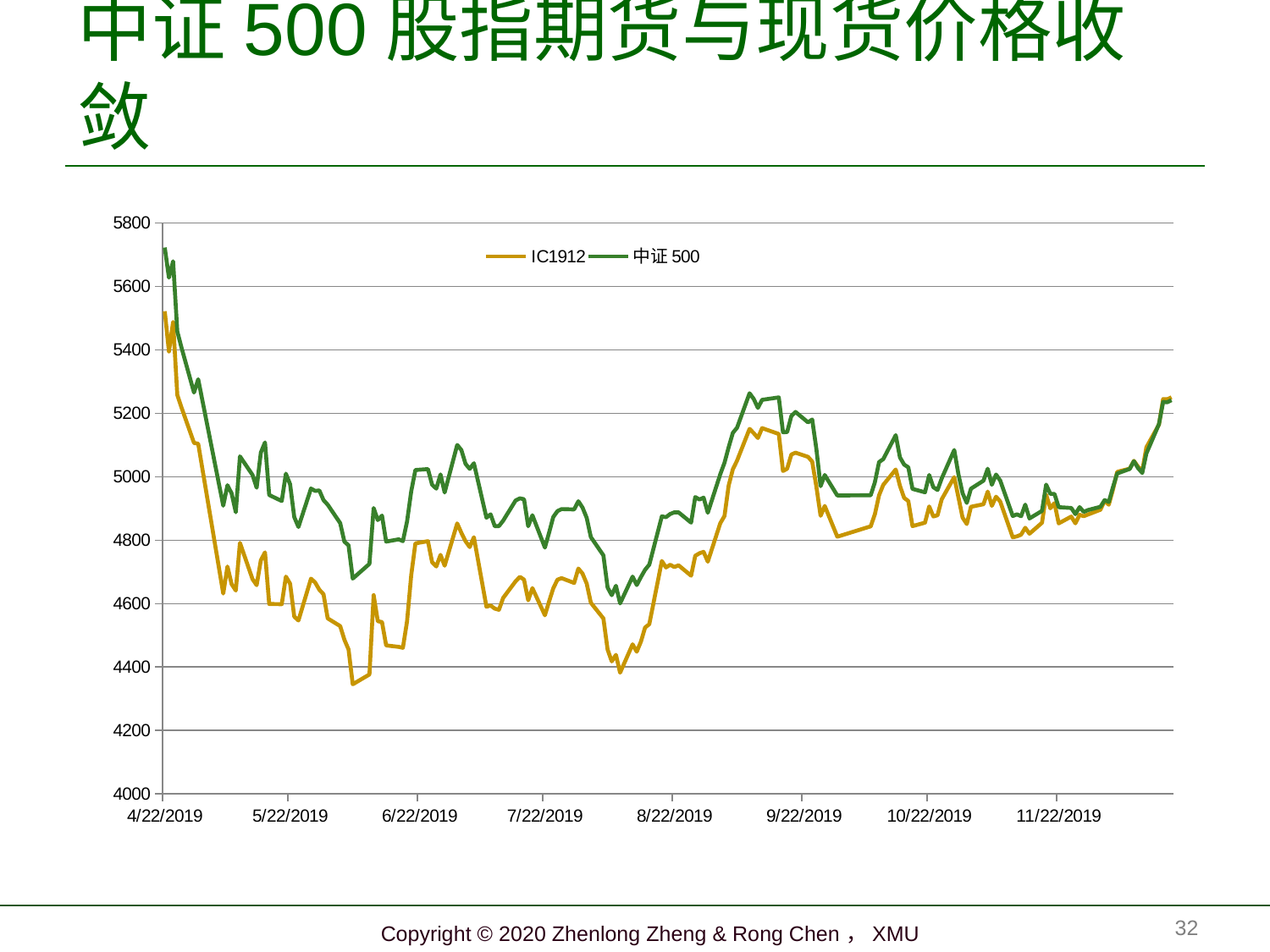

# 中证500股指期货与现货价格收敛

### Chart

| Category | IC1912 | 中证500 |
|---|---|---|
| 43577 | 5522.0 | 5723.04 |
| 43578 | 5395.2 | 5628.06 |
| 43579 | 5487.6 | 5679.73 |
| 43580 | 5258.0 | 5458.42 |
| 43581 | 5218.8 | 5408.03 |
| 43584 | 5106.8 | 5265.6 |
| 43585 | 5104.2 | 5307.56 |
| 43591 | 4631.6 | 4908.8 |
| 43592 | 4716.8 | 4973.4 |
| 43593 | 4661.4 | 4947.74 |
| 43594 | 4641.0 | 4888.41 |
| 43595 | 4791.8 | 5064.32 |
| 43598 | 4677.2 | 5005.9 |
| 43599 | 4658.0 | 4965.61 |
| 43600 | 4736.6 | 5076.56 |
| 43601 | 4761.4 | 5108.36 |
| 43602 | 4598.6 | 4942.58 |
| 43605 | 4598.0 | 4923.56 |
| 43606 | 4685.0 | 5009.87 |
| 43607 | 4662.8 | 4976.39 |
| 43608 | 4559.0 | 4872.92 |
| 43609 | 4546.6 | 4841.76 |
| 43612 | 4678.6 | 4962.95 |
| 43613 | 4666.4 | 4955.49 |
| 43614 | 4643.6 | 4956.86 |
| 43615 | 4629.6 | 4926.4 |
| 43616 | 4553.2 | 4912.0 |
| 43619 | 4528.8 | 4853.82 |
| 43620 | 4486.0 | 4795.41 |
| 43621 | 4455.2 | 4783.82 |
| 43622 | 4345.4 | 4678.78 |
| 43626 | 4376.4 | 4725.26 |
| 43627 | 4626.6 | 4901.47 |
| 43628 | 4544.4 | 4863.49 |
| 43629 | 4541.6 | 4877.65 |
| 43630 | 4468.0 | 4795.53 |
| 43633 | 4463.4 | 4802.82 |
| 43634 | 4460.4 | 4797.15 |
| 43635 | 4544.0 | 4858.92 |
| 43636 | 4690.2 | 4954.73 |
| 43637 | 4790.0 | 5021.31 |
| 43640 | 4797.0 | 5024.2 |
| 43641 | 4730.6 | 4974.99 |
| 43642 | 4717.0 | 4962.59 |
| 43643 | 4753.6 | 5007.48 |
| 43644 | 4719.4 | 4950.48 |
| 43647 | 4852.8 | 5100.26 |
| 43648 | 4823.4 | 5084.41 |
| 43649 | 4796.8 | 5040.72 |
| 43650 | 4778.2 | 5025.02 |
| 43651 | 4809.4 | 5042.66 |
| 43654 | 4590.0 | 4870.78 |
| 43655 | 4594.0 | 4881.62 |
| 43656 | 4584.0 | 4843.86 |
| 43657 | 4580.4 | 4844.55 |
| 43658 | 4617.8 | 4861.57 |
| 43661 | 4670.4 | 4925.32 |
| 43662 | 4684.2 | 4932.05 |
| 43663 | 4675.4 | 4929.09 |
| 43664 | 4610.4 | 4844.11 |
| 43665 | 4648.8 | 4878.69 |
| 43668 | 4563.0 | 4776.57 |
| 43669 | 4606.8 | 4823.92 |
| 43670 | 4647.8 | 4873.03 |
| 43671 | 4675.2 | 4891.64 |
| 43672 | 4680.2 | 4898.11 |
| 43675 | 4665.0 | 4897.02 |
| 43676 | 4710.4 | 4922.92 |
| 43677 | 4694.6 | 4903.2 |
| 43678 | 4663.0 | 4870.47 |
| 43679 | 4602.6 | 4809.92 |
| 43682 | 4553.0 | 4751.98 |
| 43683 | 4455.0 | 4650.56 |
| 43684 | 4417.6 | 4626.36 |
| 43685 | 4438.2 | 4656.1 |
| 43686 | 4382.0 | 4600.35 |
| 43689 | 4471.4 | 4685.05 |
| 43690 | 4448.2 | 4658.39 |
| 43691 | 4480.2 | 4683.84 |
| 43692 | 4524.6 | 4706.55 |
| 43693 | 4534.8 | 4722.66 |
| 43696 | 4734.2 | 4875.04 |
| 43697 | 4713.8 | 4872.61 |
| 43698 | 4722.4 | 4882.72 |
| 43699 | 4715.2 | 4887.91 |
| 43700 | 4720.6 | 4887.9 |
| 43703 | 4687.8 | 4855.46 |
| 43704 | 4750.6 | 4936.12 |
| 43705 | 4758.6 | 4928.19 |
| 43706 | 4763.0 | 4934.18 |
| 43707 | 4732.0 | 4886.49 |
| 43710 | 4853.6 | 5008.3 |
| 43711 | 4876.4 | 5044.18 |
| 43712 | 4972.4 | 5093.27 |
| 43713 | 5023.6 | 5138.41 |
| 43714 | 5050.8 | 5154.64 |
| 43717 | 5151.0 | 5263.46 |
| 43718 | 5137.6 | 5245.31 |
| 43719 | 5122.2 | 5217.29 |
| 43720 | 5153.4 | 5242.61 |
| 43724 | 5135.0 | 5250.34 |
| 43725 | 5018.2 | 5140.45 |
| 43726 | 5025.4 | 5141.04 |
| 43727 | 5070.0 | 5191.67 |
| 43728 | 5076.0 | 5204.49 |
| 43731 | 5062.8 | 5171.48 |
| 43732 | 5048.0 | 5180.74 |
| 43733 | 4968.2 | 5087.01 |
| 43734 | 4876.8 | 4970.24 |
| 43735 | 4908.0 | 5005.63 |
| 43738 | 4811.0 | 4940.9 |
| 43746 | 4843.8 | 4941.76 |
| 43747 | 4882.0 | 4982.95 |
| 43748 | 4941.6 | 5046.36 |
| 43749 | 4974.4 | 5055.52 |
| 43752 | 5023.0 | 5131.13 |
| 43753 | 4971.4 | 5061.0 |
| 43754 | 4933.2 | 5038.36 |
| 43755 | 4923.6 | 5029.85 |
| 43756 | 4844.4 | 4961.81 |
| 43759 | 4855.2 | 4951.04 |
| 43760 | 4906.4 | 5005.55 |
| 43761 | 4875.0 | 4967.19 |
| 43762 | 4878.6 | 4958.25 |
| 43763 | 4929.0 | 4994.57 |
| 43766 | 4998.8 | 5084.47 |
| 43767 | 4935.0 | 5007.71 |
| 43768 | 4871.0 | 4947.9 |
| 43769 | 4851.0 | 4917.42 |
| 43770 | 4905.4 | 4962.35 |
| 43773 | 4913.4 | 4987.84 |
| 43774 | 4953.2 | 5025.3 |
| 43775 | 4908.2 | 4974.73 |
| 43776 | 4937.2 | 5007.07 |
| 43777 | 4922.0 | 4988.29 |
| 43780 | 4809.0 | 4876.16 |
| 43781 | 4812.0 | 4881.61 |
| 43782 | 4817.4 | 4875.54 |
| 43783 | 4839.2 | 4912.11 |
| 43784 | 4820.4 | 4868.44 |
| 43787 | 4855.0 | 4892.46 |
| 43788 | 4943.6 | 4975.11 |
| 43789 | 4900.4 | 4946.28 |
| 43790 | 4917.0 | 4945.72 |
| 43791 | 4853.0 | 4904.08 |
| 43794 | 4874.4 | 4901.5 |
| 43795 | 4853.2 | 4882.16 |
| 43796 | 4880.2 | 4904.26 |
| 43797 | 4875.8 | 4889.26 |
| 43798 | 4881.0 | 4894.94 |
| 43801 | 4896.0 | 4905.42 |
| 43802 | 4924.8 | 4926.45 |
| 43803 | 4911.8 | 4920.67 |
| 43804 | 4960.2 | 4967.6 |
| 43805 | 5015.6 | 5010.51 |
| 43808 | 5025.6 | 5024.6 |
| 43809 | 5050.2 | 5049.05 |
| 43810 | 5031.6 | 5027.28 |
| 43811 | 5017.8 | 5012.0 |
| 43812 | 5093.0 | 5073.69 |
| 43815 | 5164.4 | 5166.04 |
| 43816 | 5245.0 | 5236.06 |
| 43817 | 5244.4 | 5235.13 |
| 43818 | 5250.6 | 5241.74 |
32